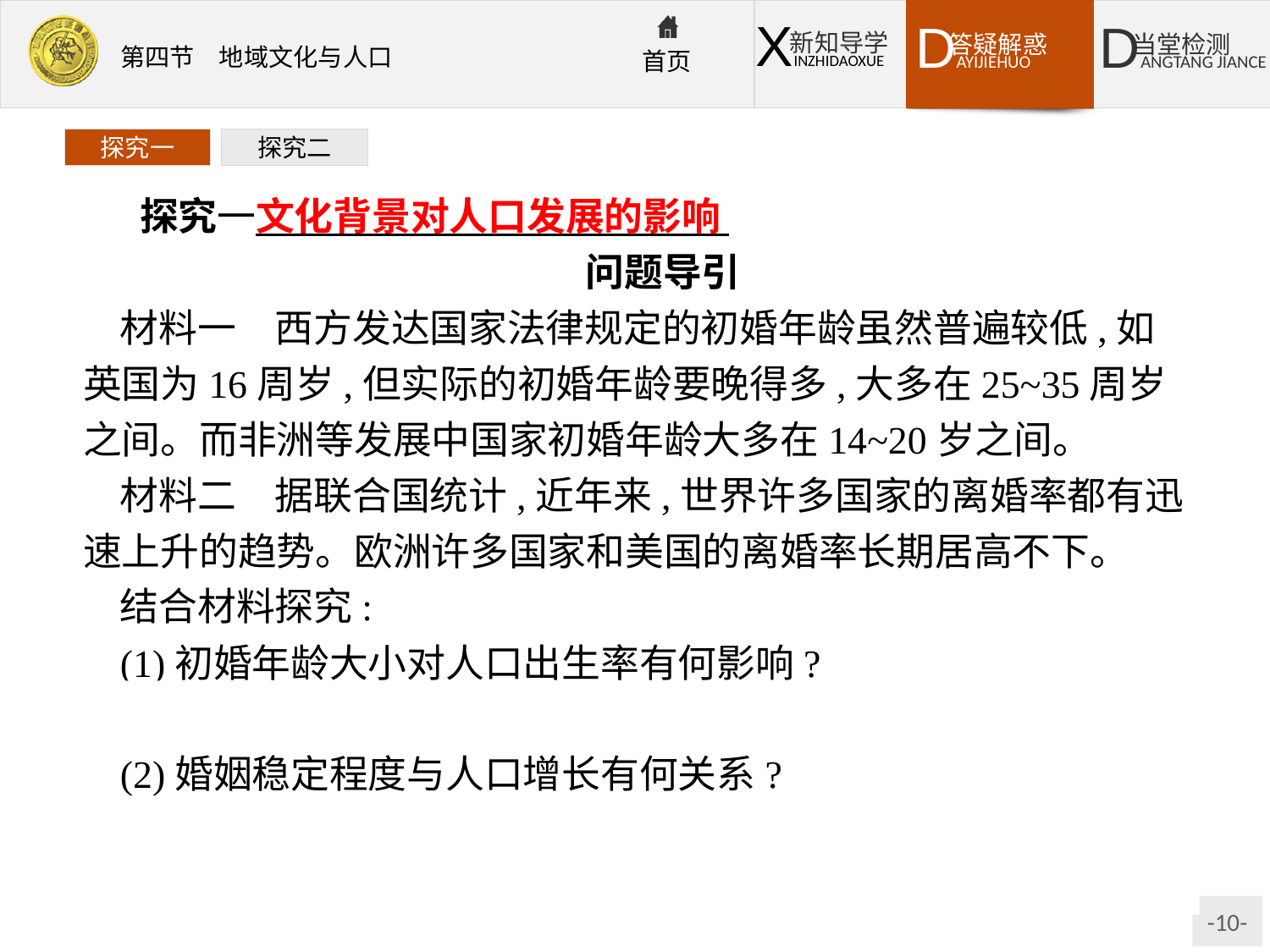

探究一
探究二
探究一文化背景对人口发展的影响
问题导引
材料一　西方发达国家法律规定的初婚年龄虽然普遍较低,如英国为16周岁,但实际的初婚年龄要晚得多,大多在25~35周岁之间。而非洲等发展中国家初婚年龄大多在14~20岁之间。
材料二　据联合国统计,近年来,世界许多国家的离婚率都有迅速上升的趋势。欧洲许多国家和美国的离婚率长期居高不下。
结合材料探究:
(1)初婚年龄大小对人口出生率有何影响?
提示初婚年龄越小,人口出生率就越高。
(2)婚姻稳定程度与人口增长有何关系?
提示婚姻不稳定,离婚率高,降低人口出生率,人口增长慢;反之增长快。